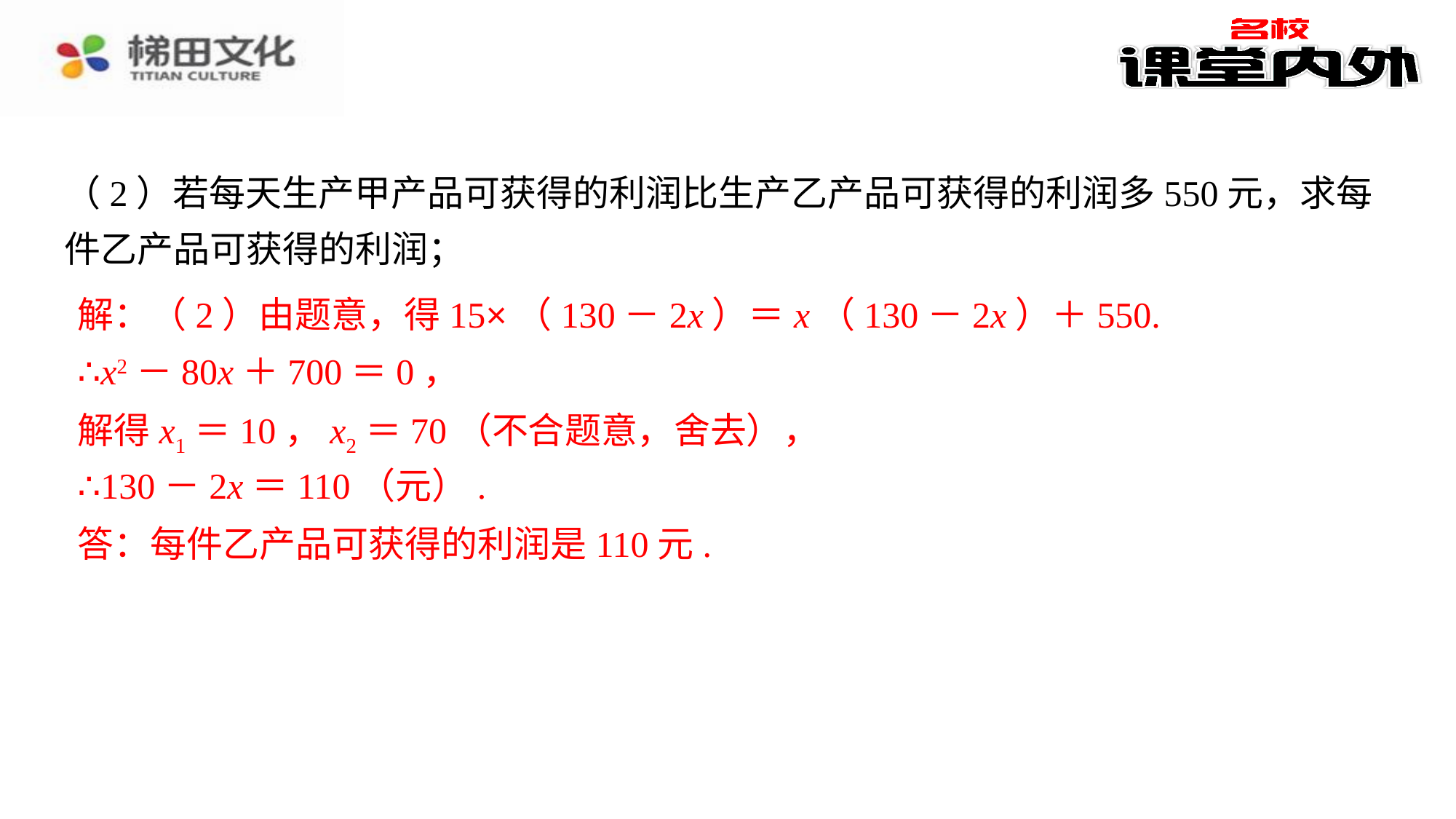

（2）若每天生产甲产品可获得的利润比生产乙产品可获得的利润多550元，求每件乙产品可获得的利润；
解：（2）由题意，得15×（130－2x）＝x（130－2x）＋550.
解：（2）由题意，得15×（130－2x）＝x（130－2x）＋550.⁠
∴x2－80x＋700＝0，⁠
∴x2－80x＋700＝0，
解得x1＝10，x2＝70（不合题意，舍去），
解得x1＝10，x2＝70（不合题意，舍去），⁠
∴130－2x＝110（元）.⁠
∴130－2x＝110（元）.
答：每件乙产品可获得的利润是110元.
答：每件乙产品可获得的利润是110元.⁠